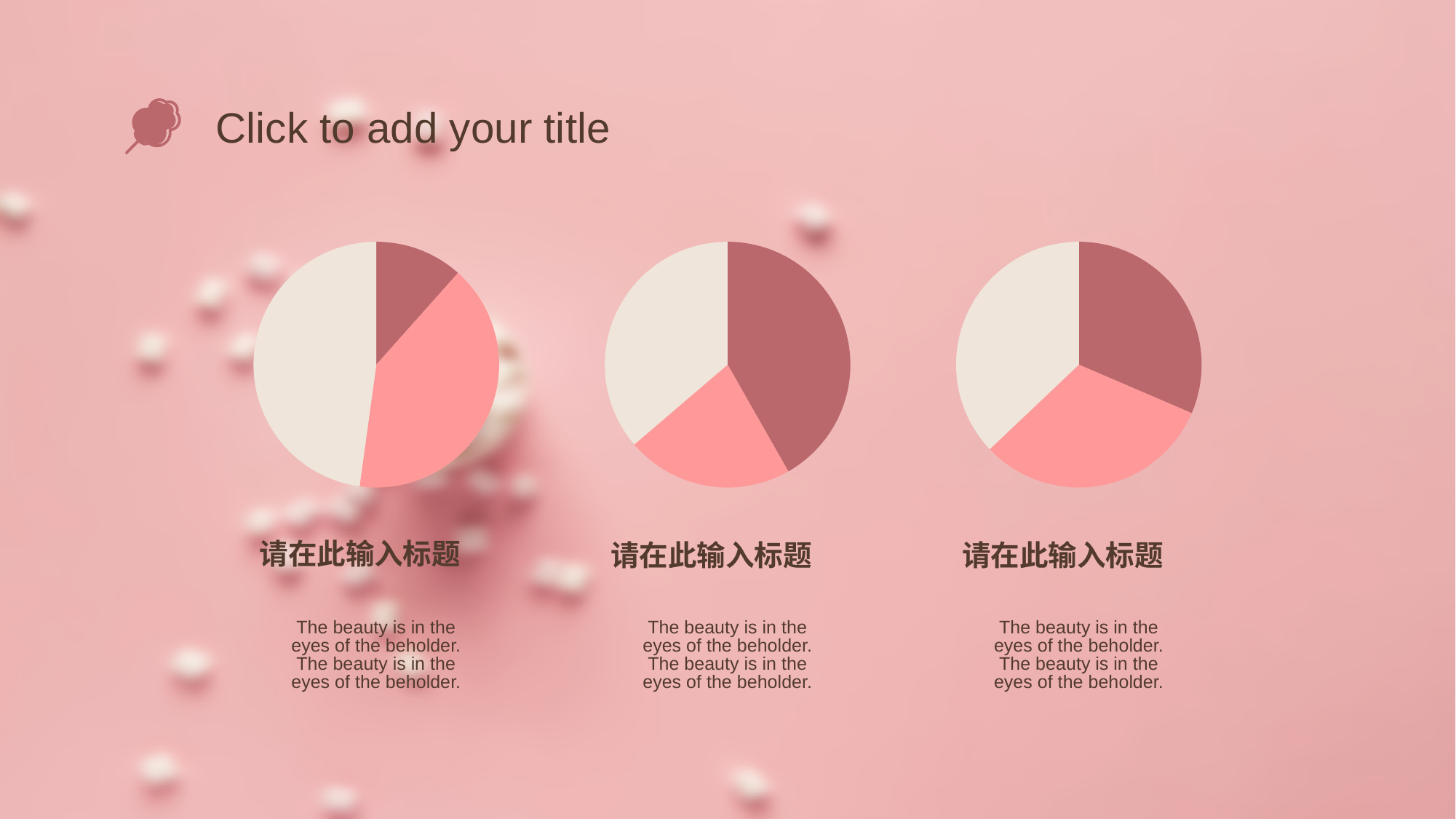

Click to add your title

### Chart

| Category | 销售额 |
|---|---|
| 第一季度 | 8.0 |
| 第二季度 | 28.0 |
| 第三季度 | 33.0 |

### Chart

| Category | 销售额 |
|---|---|
| 第一季度 | 38.0 |
| 第二季度 | 20.0 |
| 第三季度 | 33.0 |

### Chart

| Category | 销售额 |
|---|---|
| 第一季度 | 28.0 |
| 第二季度 | 28.0 |
| 第三季度 | 33.0 |
请在此输入标题
请在此输入标题
请在此输入标题
The beauty is in the eyes of the beholder. The beauty is in the eyes of the beholder.

The beauty is in the eyes of the beholder. The beauty is in the eyes of the beholder.

The beauty is in the eyes of the beholder. The beauty is in the eyes of the beholder.